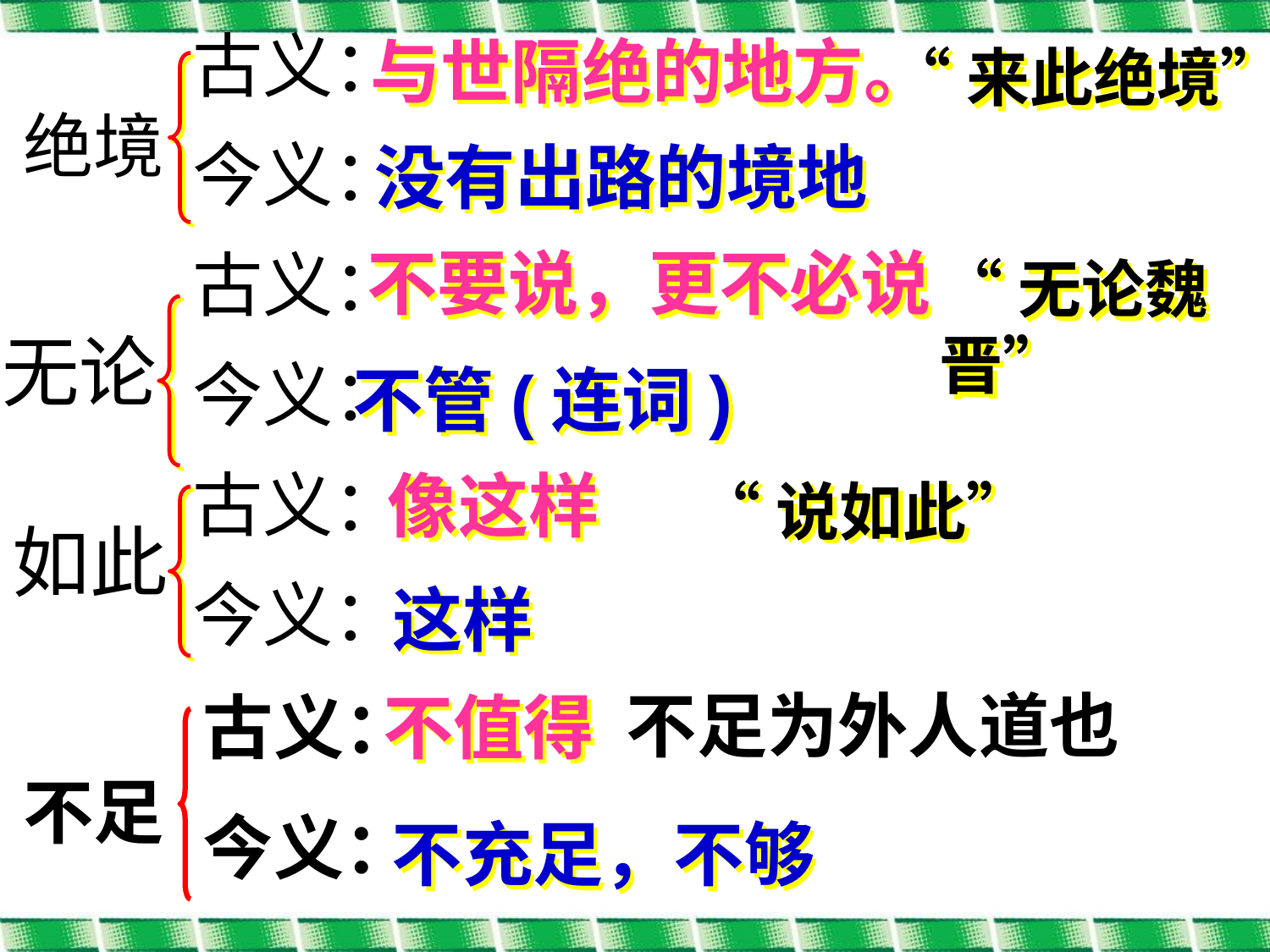

古义：
今义：
古义：
今义：
古义：
今义：
与世隔绝的地方。
“来此绝境”

绝境
没有出路的境地
不要说，更不必说
“无论魏晋”

无论
不管(连词)
像这样
“说如此”

如此
这样
不足为外人道也
古义：
今义：
不值得

不足
不充足，不够